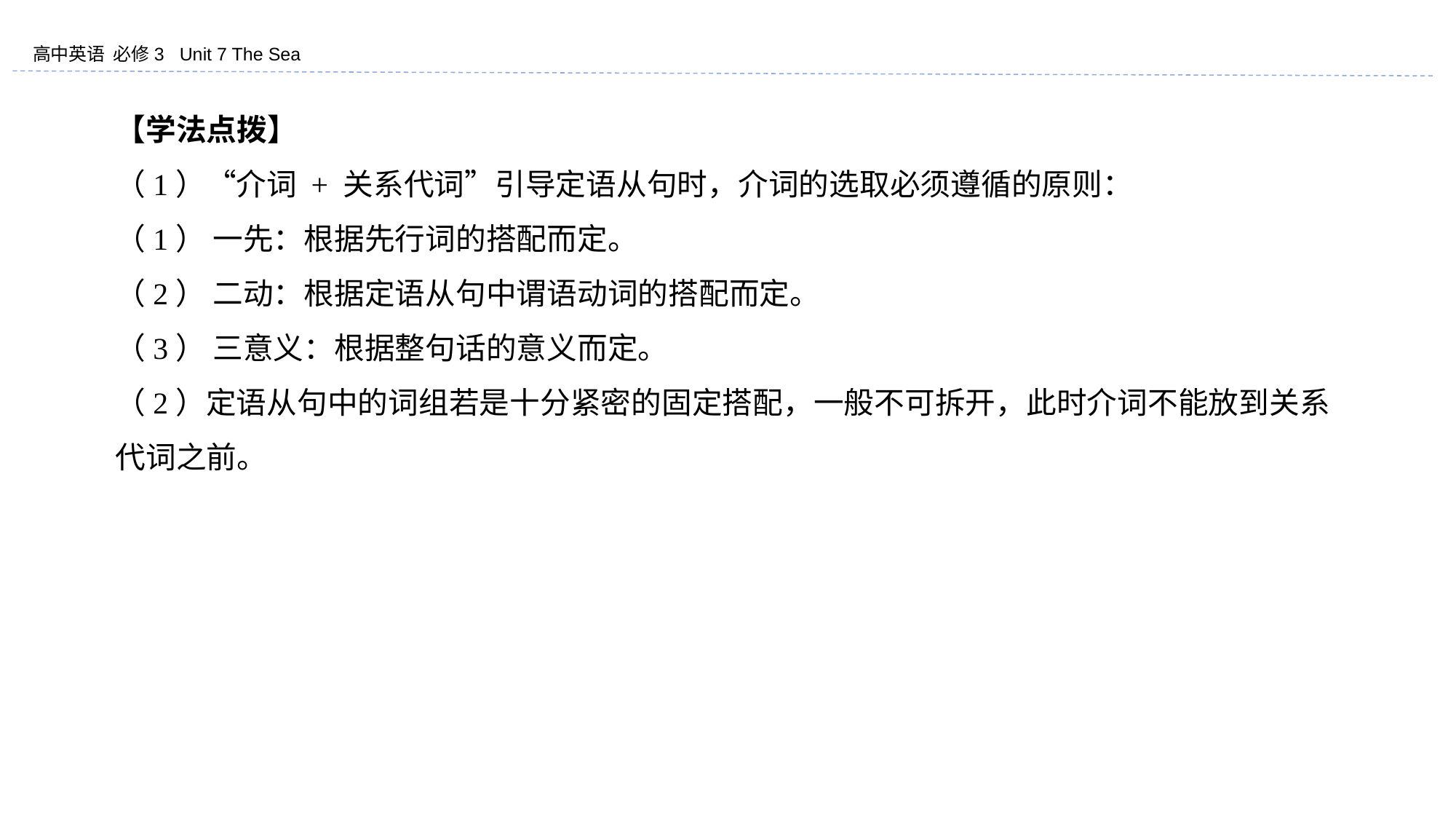

【学法点拨】
（1）“介词 + 关系代词”引导定语从句时，介词的选取必须遵循的原则：
（1） 一先：根据先行词的搭配而定。
（2） 二动：根据定语从句中谓语动词的搭配而定。
（3） 三意义：根据整句话的意义而定。
（2）定语从句中的词组若是十分紧密的固定搭配，一般不可拆开，此时介词不能放到关系代词之前。